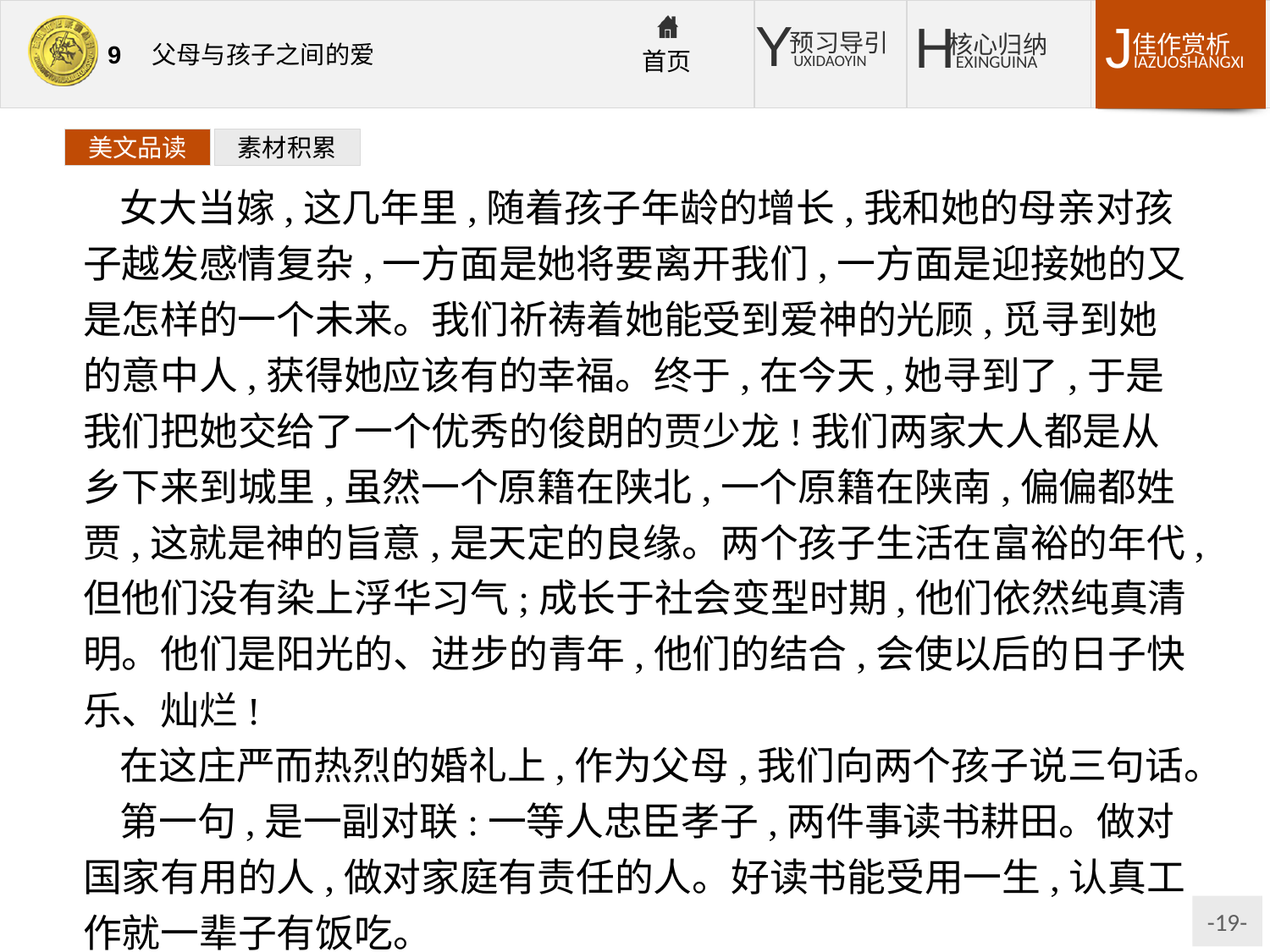

美文品读
素材积累
女大当嫁,这几年里,随着孩子年龄的增长,我和她的母亲对孩子越发感情复杂,一方面是她将要离开我们,一方面是迎接她的又是怎样的一个未来。我们祈祷着她能受到爱神的光顾,觅寻到她的意中人,获得她应该有的幸福。终于,在今天,她寻到了,于是我们把她交给了一个优秀的俊朗的贾少龙!我们两家大人都是从乡下来到城里,虽然一个原籍在陕北,一个原籍在陕南,偏偏都姓贾,这就是神的旨意,是天定的良缘。两个孩子生活在富裕的年代,但他们没有染上浮华习气;成长于社会变型时期,他们依然纯真清明。他们是阳光的、进步的青年,他们的结合,会使以后的日子快乐、灿烂!
在这庄严而热烈的婚礼上,作为父母,我们向两个孩子说三句话。
第一句,是一副对联:一等人忠臣孝子,两件事读书耕田。做对国家有用的人,做对家庭有责任的人。好读书能受用一生,认真工作就一辈子有饭吃。